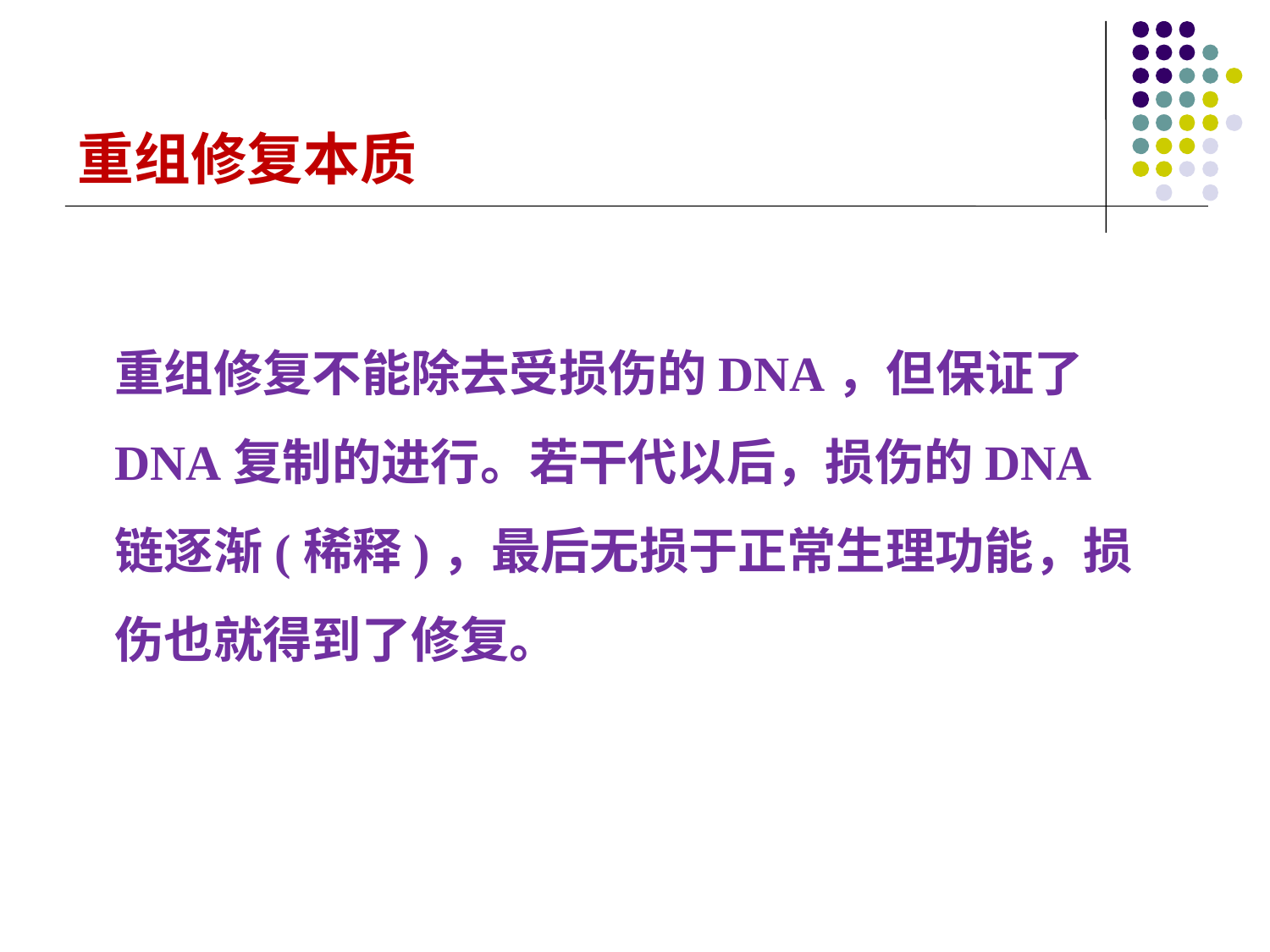

重组修复本质
重组修复不能除去受损伤的DNA，但保证了DNA复制的进行。若干代以后，损伤的DNA链逐渐(稀释)，最后无损于正常生理功能，损伤也就得到了修复。